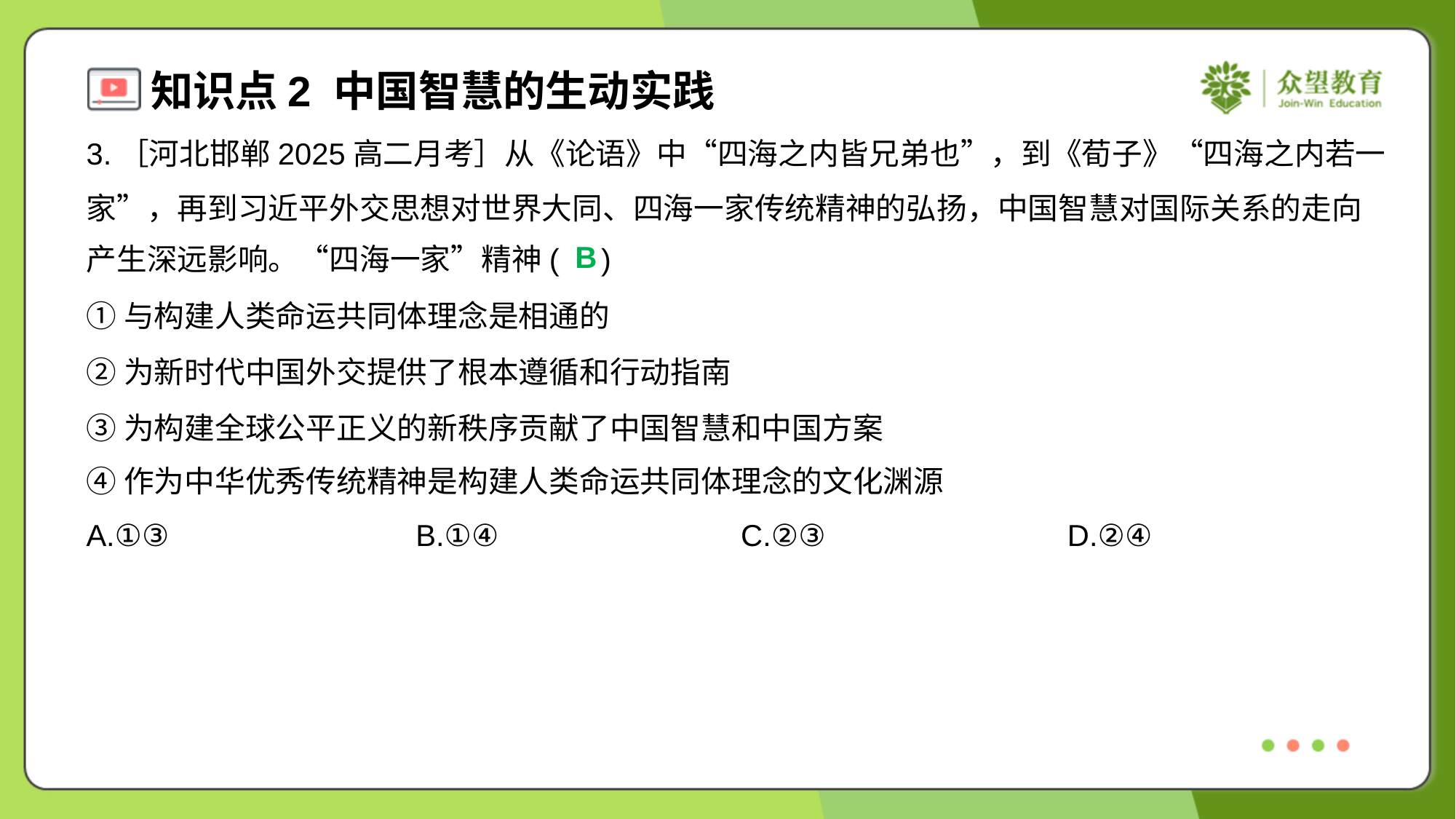

3.［河北邯郸2025高二月考］从《论语》中“四海之内皆兄弟也”，到《荀子》“四海之内若一
家”，再到习近平外交思想对世界大同、四海一家传统精神的弘扬，中国智慧对国际关系的走向
产生深远影响。“四海一家”精神(     )
B
①与构建人类命运共同体理念是相通的
②为新时代中国外交提供了根本遵循和行动指南
③为构建全球公平正义的新秩序贡献了中国智慧和中国方案
④作为中华优秀传统精神是构建人类命运共同体理念的文化渊源
A.①③	B.①④	C.②③	D.②④